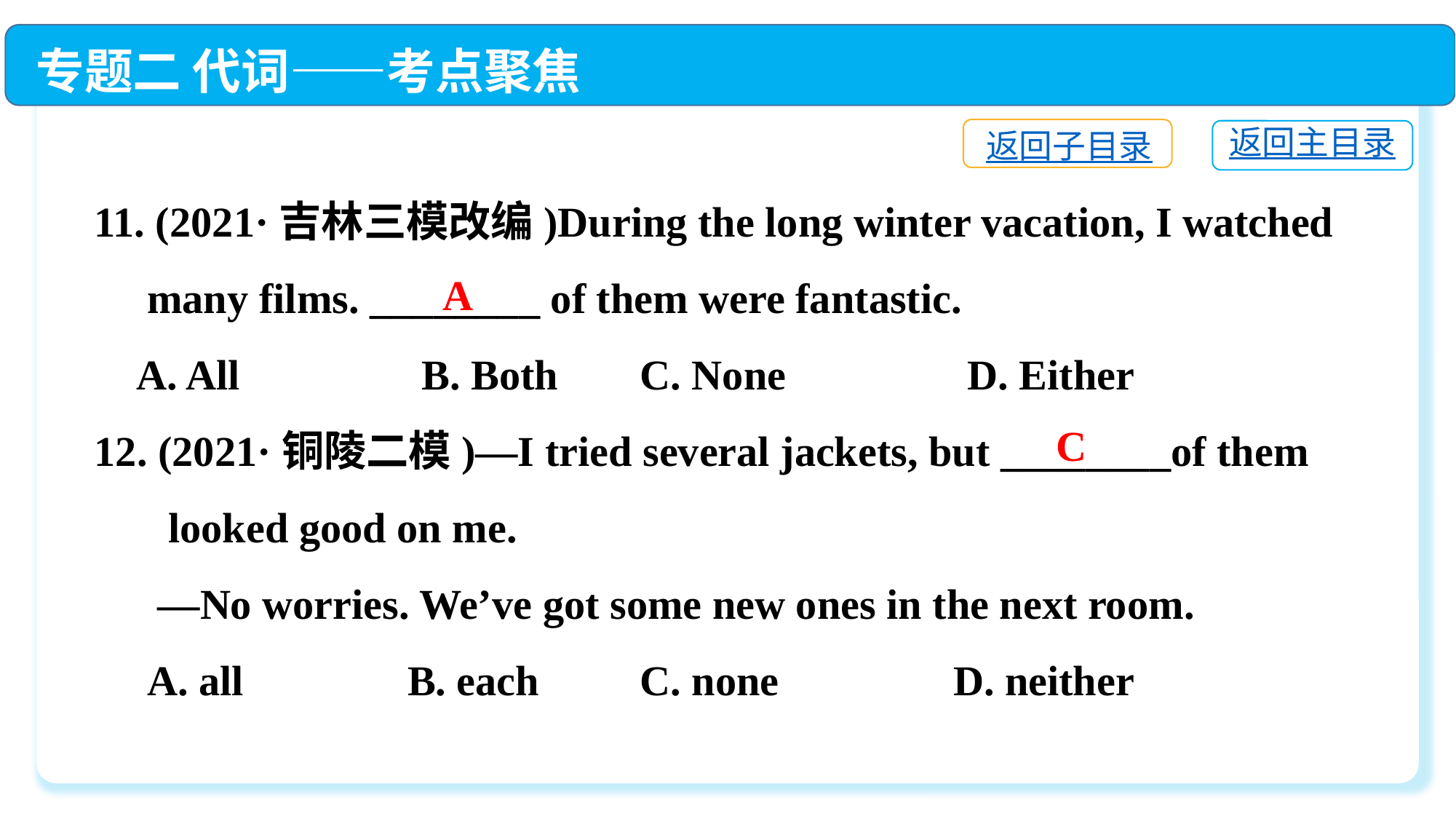

专题二 代词——考点聚焦

返回子目录
返回主目录
11. (2021·吉林三模改编)During the long winter vacation, I watched
     many films. ________ of them were fantastic.
    A. All　　	B. Both	C. None　　 	D. Either
12. (2021·铜陵二模)—I tried several jackets, but ________of them
       looked good on me.
      —No worries. We’ve got some new ones in the next room.
     A. all	         B. each	C. none	         D. neither

A
C